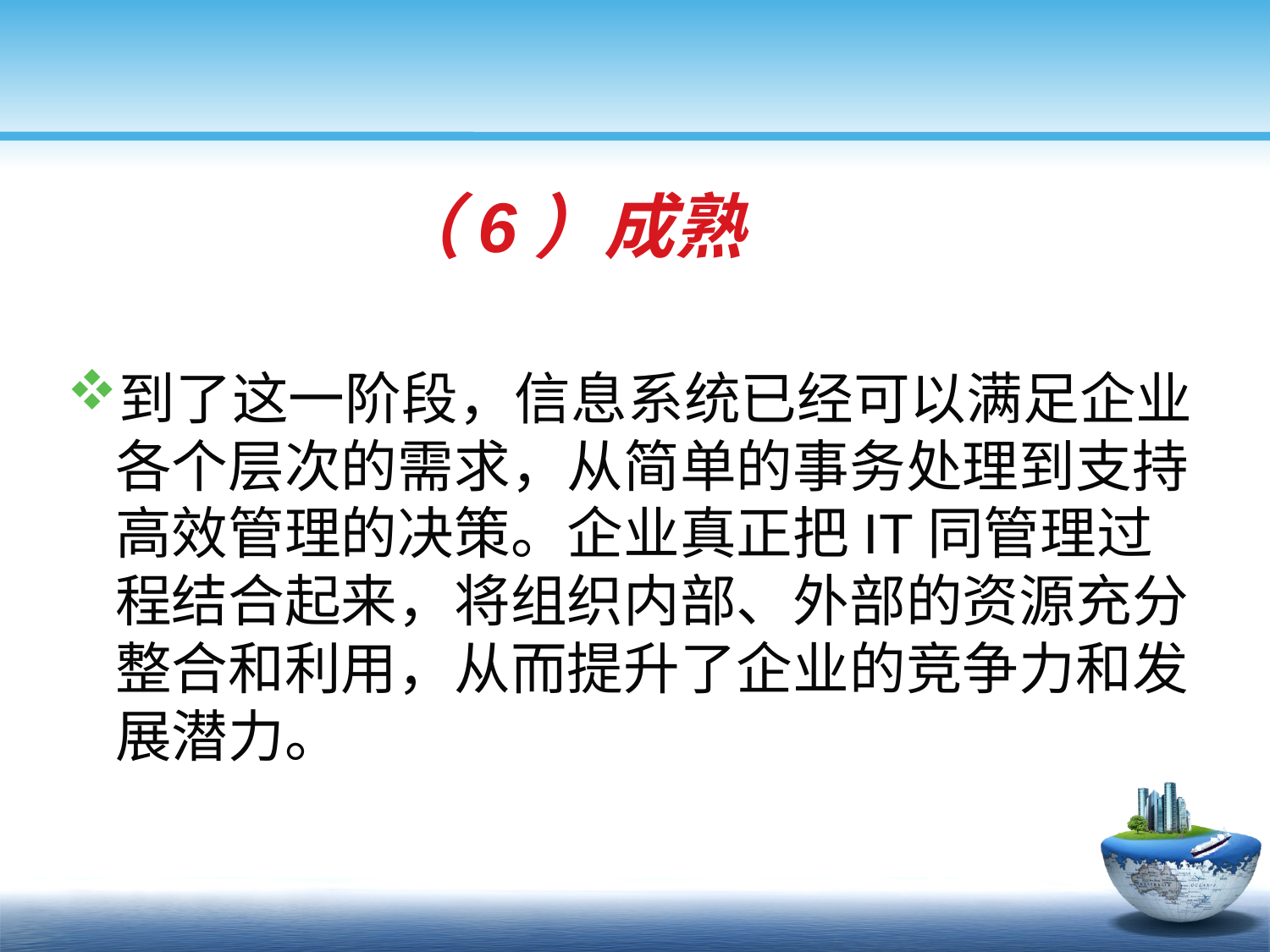

# （6）成熟
到了这一阶段，信息系统已经可以满足企业各个层次的需求，从简单的事务处理到支持高效管理的决策。企业真正把IT同管理过程结合起来，将组织内部、外部的资源充分整合和利用，从而提升了企业的竞争力和发展潜力。